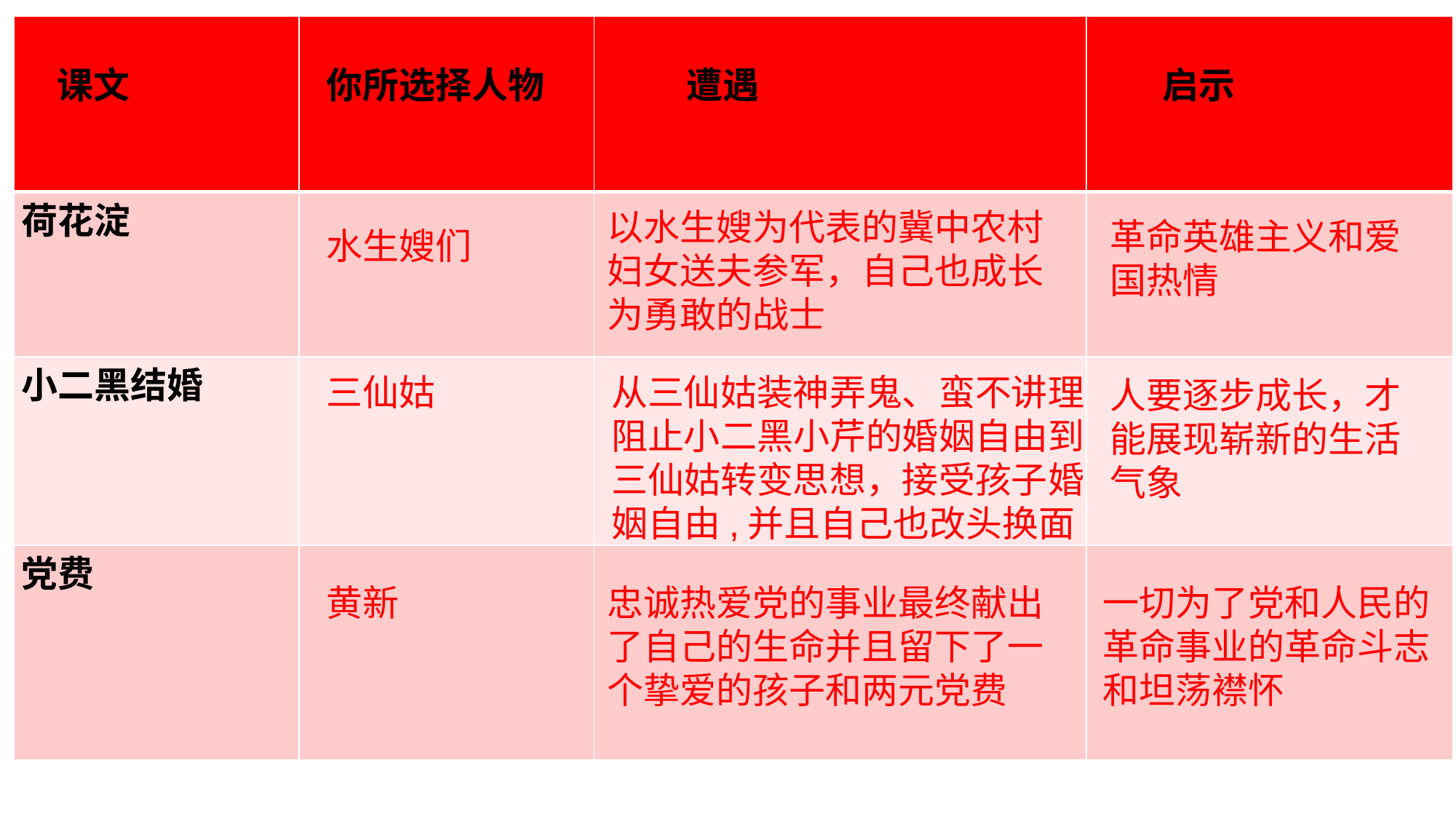

| 课文 | 你所选择人物 | 遭遇 | 启示 |
| --- | --- | --- | --- |
| 荷花淀 |  |  |  |
| 小二黑结婚 |  |  |  |
| 党费 |  |  |  |
#
以水生嫂为代表的冀中农村妇女送夫参军，自己也成长为勇敢的战士
革命英雄主义和爱国热情
水生嫂们
三仙姑
从三仙姑装神弄鬼、蛮不讲理阻止小二黑小芹的婚姻自由到三仙姑转变思想，接受孩子婚姻自由,并且自己也改头换面
人要逐步成长，才能展现崭新的生活气象
黄新
忠诚热爱党的事业最终献出了自己的生命并且留下了一个挚爱的孩子和两元党费
一切为了党和人民的革命事业的革命斗志和坦荡襟怀